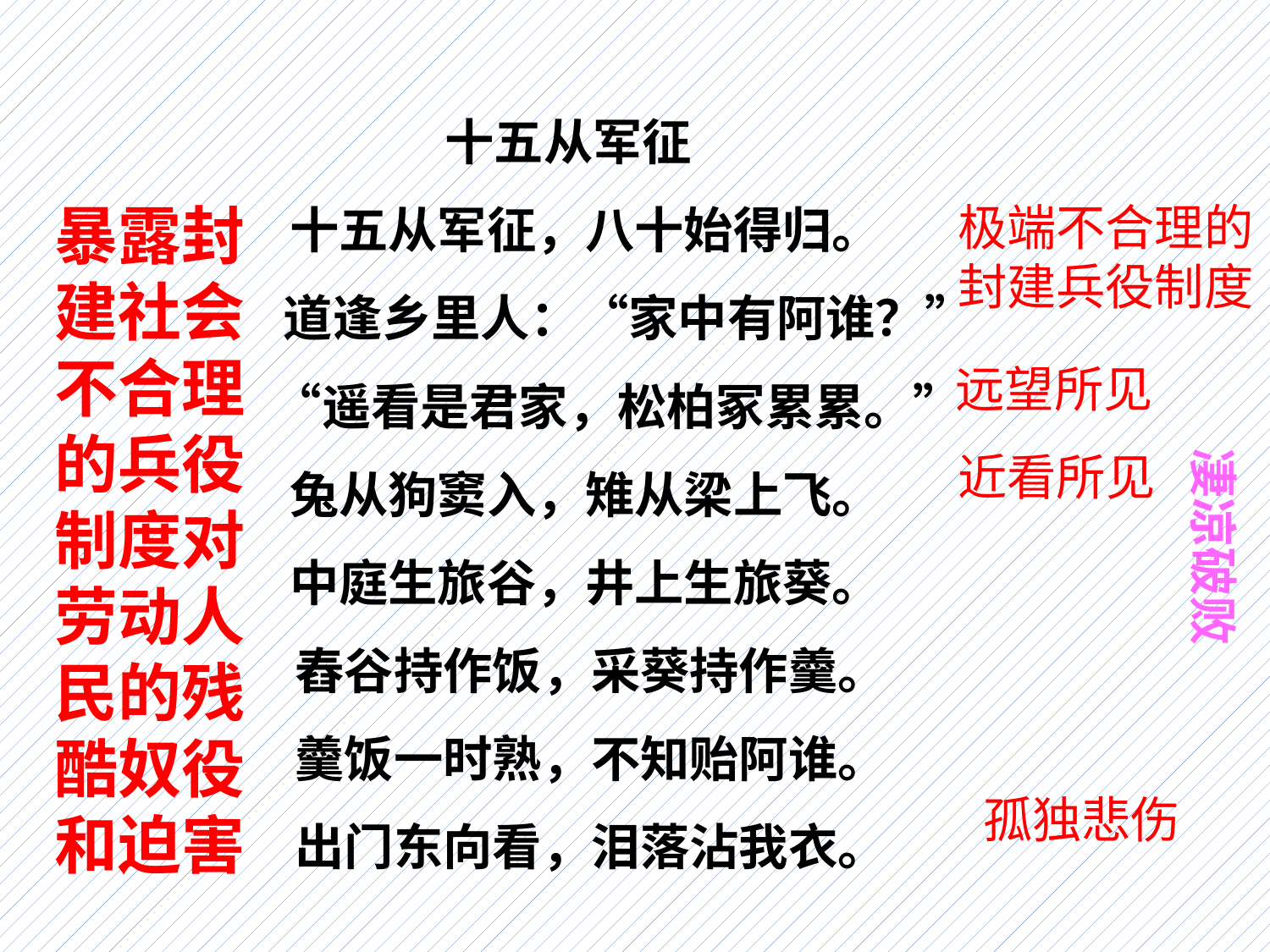

十五从军征

  十五从军征，八十始得归。
　　  道逢乡里人：“家中有阿谁？”
　　“遥看是君家，松柏冢累累。”
  兔从狗窦入，雉从梁上飞。
  中庭生旅谷，井上生旅葵。
   舂谷持作饭，采葵持作羹。
   羹饭一时熟，不知贻阿谁。
   出门东向看，泪落沾我衣。
暴露封建社会不合理的兵役制度对劳动人民的残酷奴役和迫害
极端不合理的封建兵役制度
远望所见
凄凉破败
近看所见
孤独悲伤